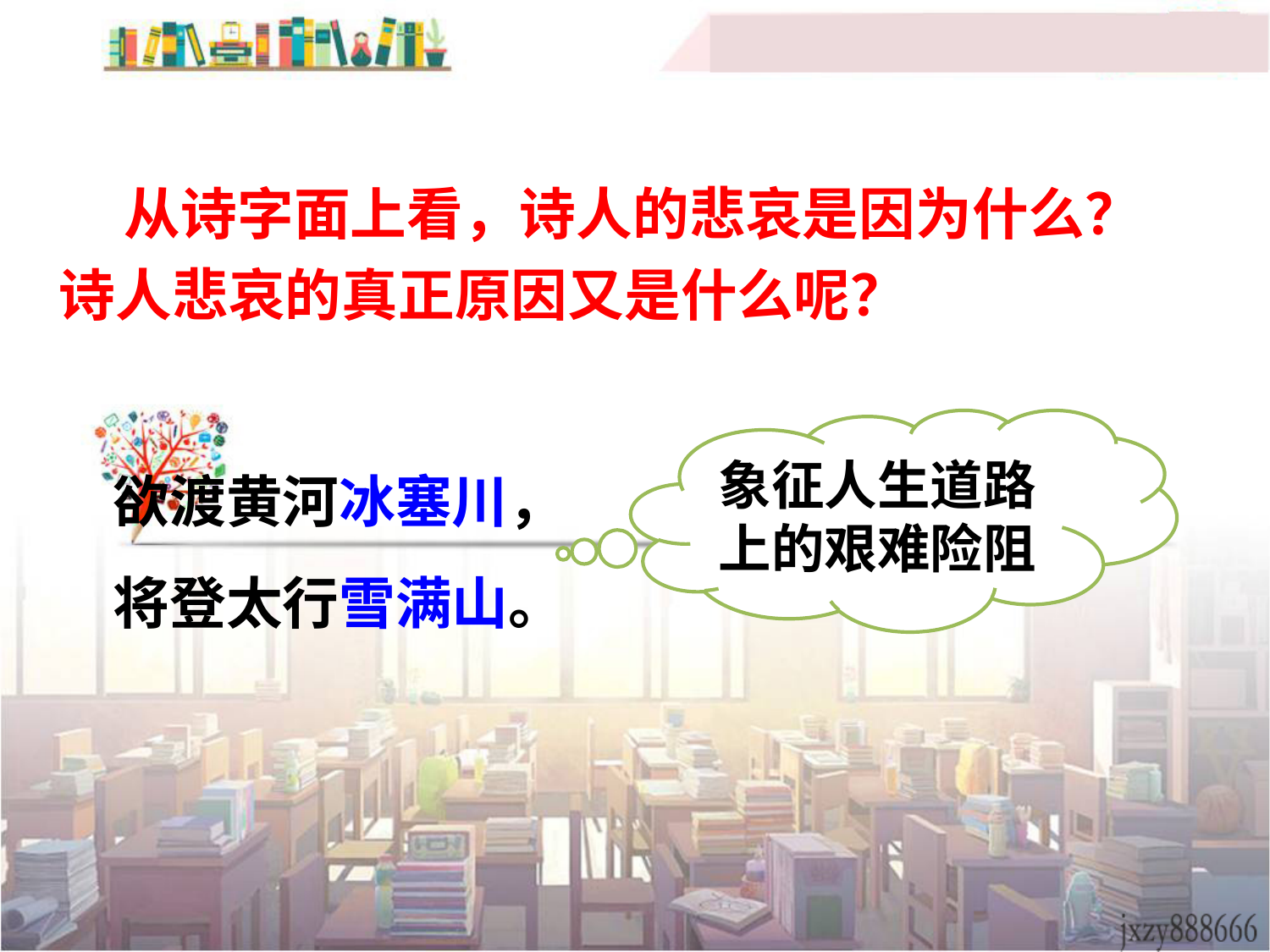

从诗字面上看，诗人的悲哀是因为什么？诗人悲哀的真正原因又是什么呢？
象征人生道路上的艰难险阻
欲渡黄河冰塞川，
将登太行雪满山。